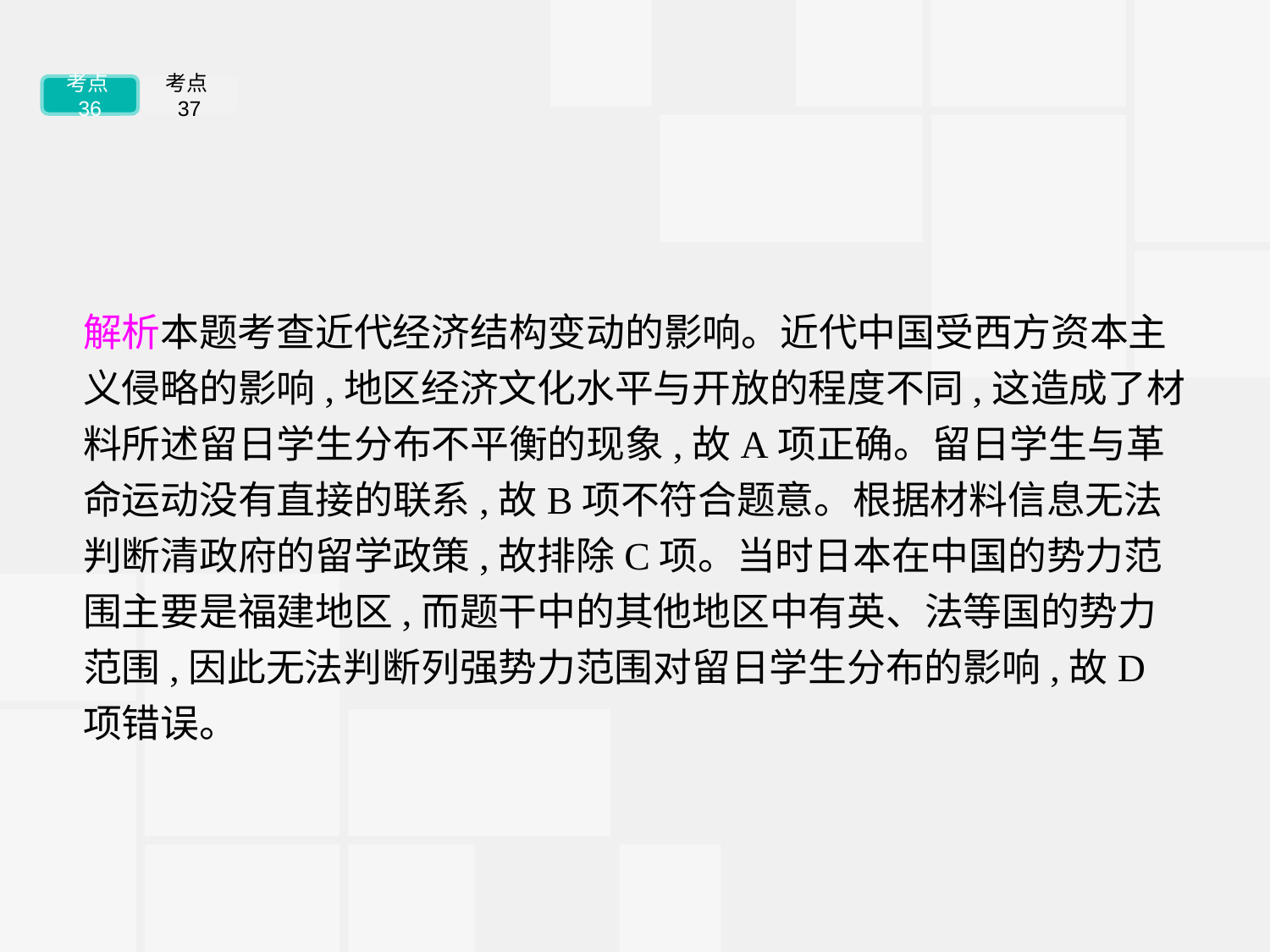

考点36
考点37
解析本题考查近代经济结构变动的影响。近代中国受西方资本主义侵略的影响,地区经济文化水平与开放的程度不同,这造成了材料所述留日学生分布不平衡的现象,故A项正确。留日学生与革命运动没有直接的联系,故B项不符合题意。根据材料信息无法判断清政府的留学政策,故排除C项。当时日本在中国的势力范围主要是福建地区,而题干中的其他地区中有英、法等国的势力范围,因此无法判断列强势力范围对留日学生分布的影响,故D项错误。